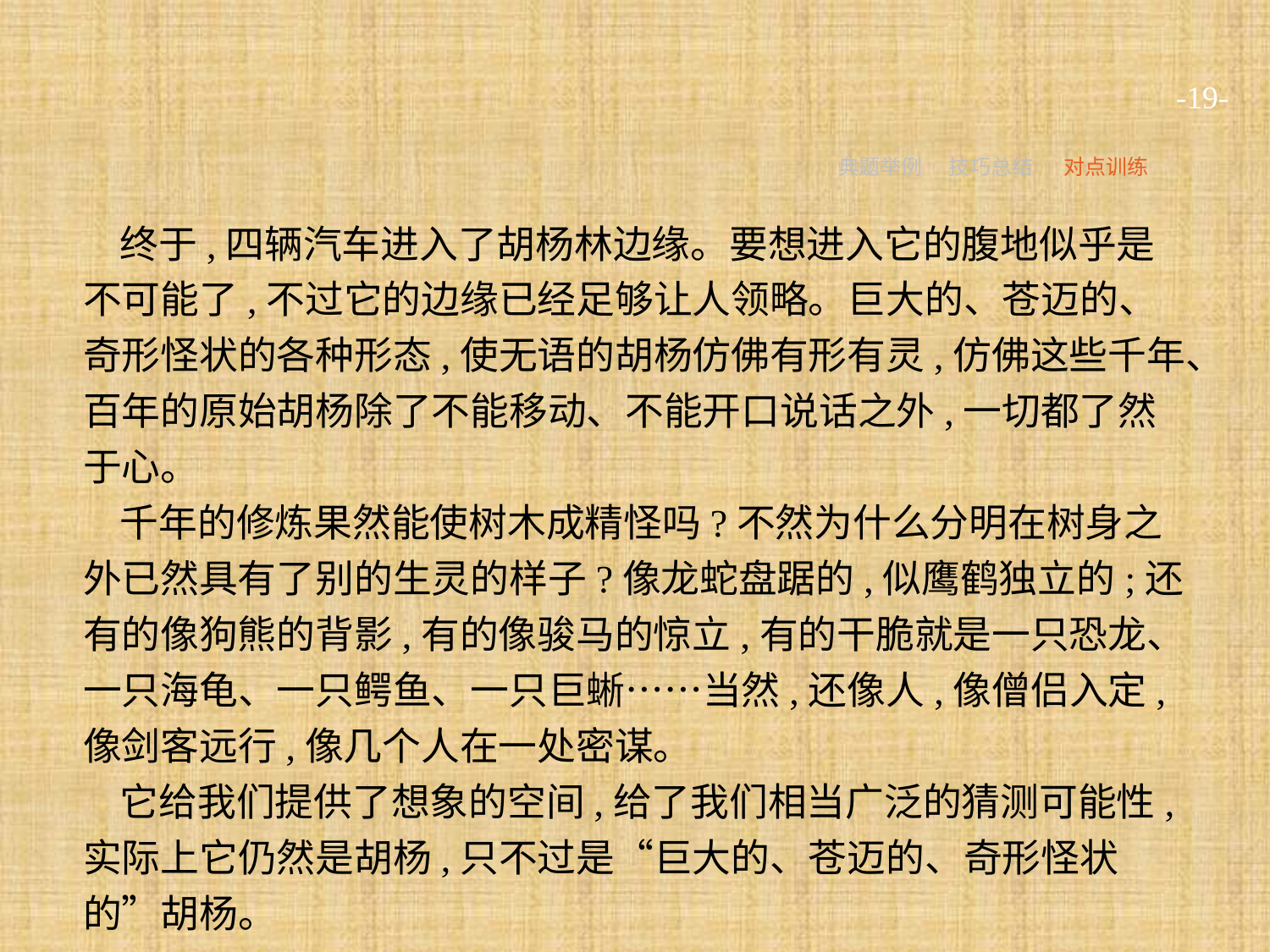

-19-
典题举例
技巧总结
对点训练
终于,四辆汽车进入了胡杨林边缘。要想进入它的腹地似乎是不可能了,不过它的边缘已经足够让人领略。巨大的、苍迈的、奇形怪状的各种形态,使无语的胡杨仿佛有形有灵,仿佛这些千年、百年的原始胡杨除了不能移动、不能开口说话之外,一切都了然于心。
千年的修炼果然能使树木成精怪吗?不然为什么分明在树身之外已然具有了别的生灵的样子?像龙蛇盘踞的,似鹰鹤独立的;还有的像狗熊的背影,有的像骏马的惊立,有的干脆就是一只恐龙、一只海龟、一只鳄鱼、一只巨蜥……当然,还像人,像僧侣入定,像剑客远行,像几个人在一处密谋。
它给我们提供了想象的空间,给了我们相当广泛的猜测可能性,实际上它仍然是胡杨,只不过是“巨大的、苍迈的、奇形怪状的”胡杨。